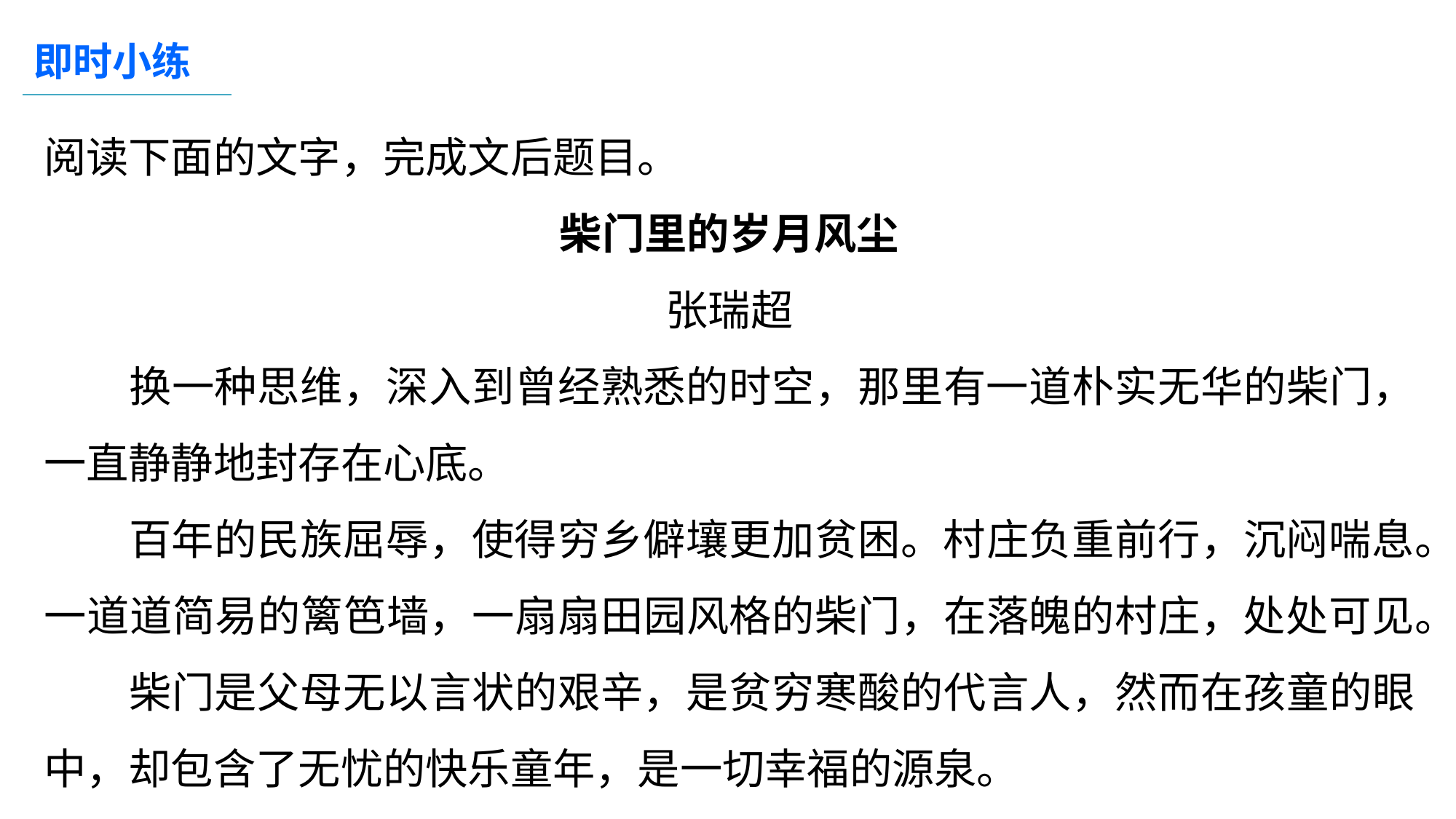

即时小练
阅读下面的文字，完成文后题目。
柴门里的岁月风尘
张瑞超
换一种思维，深入到曾经熟悉的时空，那里有一道朴实无华的柴门，一直静静地封存在心底。
百年的民族屈辱，使得穷乡僻壤更加贫困。村庄负重前行，沉闷喘息。一道道简易的篱笆墙，一扇扇田园风格的柴门，在落魄的村庄，处处可见。
柴门是父母无以言状的艰辛，是贫穷寒酸的代言人，然而在孩童的眼中，却包含了无忧的快乐童年，是一切幸福的源泉。